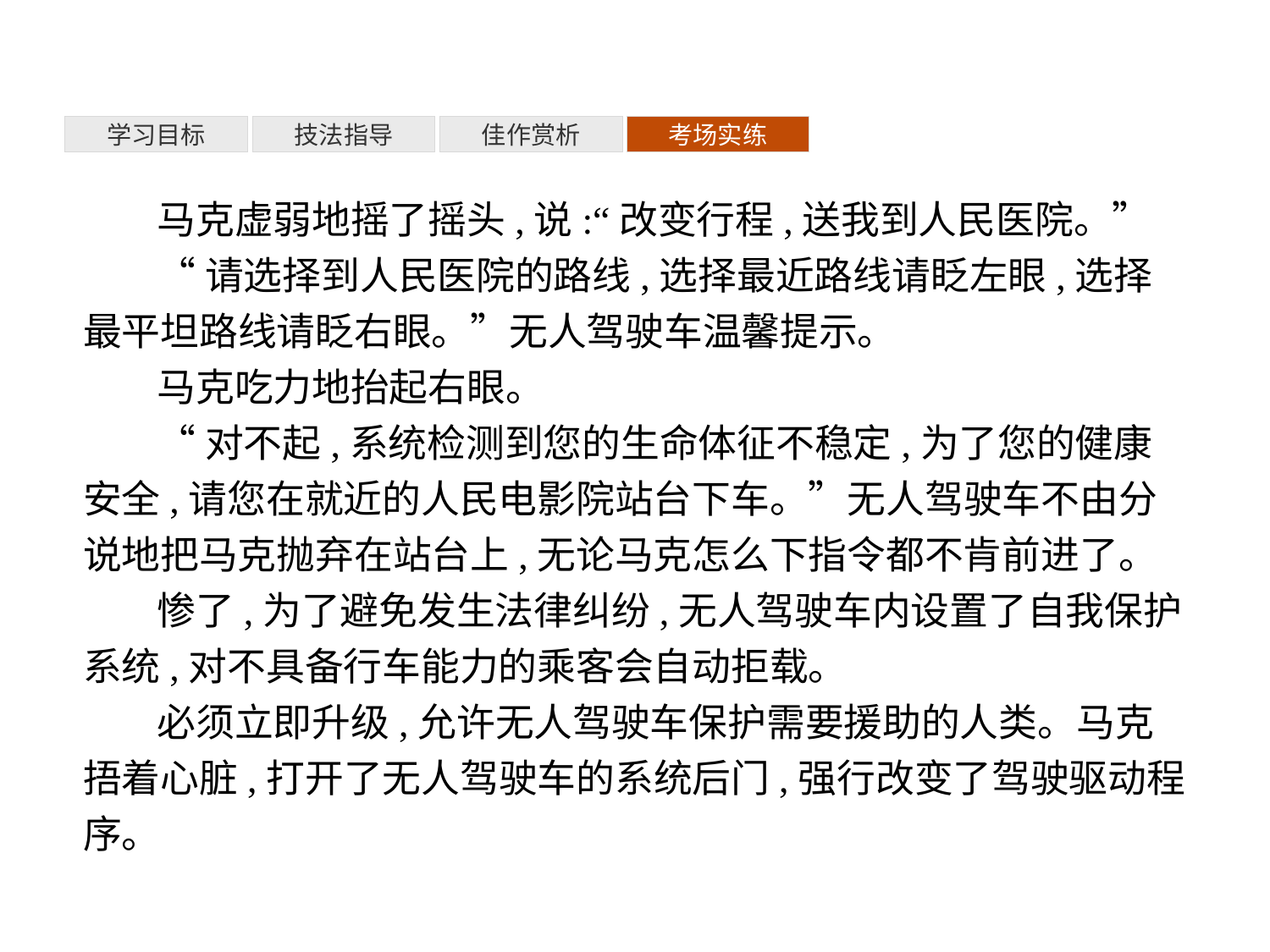

考场实练
佳作赏析
技法指导
学习目标
马克虚弱地摇了摇头,说:“改变行程,送我到人民医院。”
“请选择到人民医院的路线,选择最近路线请眨左眼,选择最平坦路线请眨右眼。”无人驾驶车温馨提示。
马克吃力地抬起右眼。
“对不起,系统检测到您的生命体征不稳定,为了您的健康安全,请您在就近的人民电影院站台下车。”无人驾驶车不由分说地把马克抛弃在站台上,无论马克怎么下指令都不肯前进了。
惨了,为了避免发生法律纠纷,无人驾驶车内设置了自我保护系统,对不具备行车能力的乘客会自动拒载。
必须立即升级,允许无人驾驶车保护需要援助的人类。马克捂着心脏,打开了无人驾驶车的系统后门,强行改变了驾驶驱动程序。